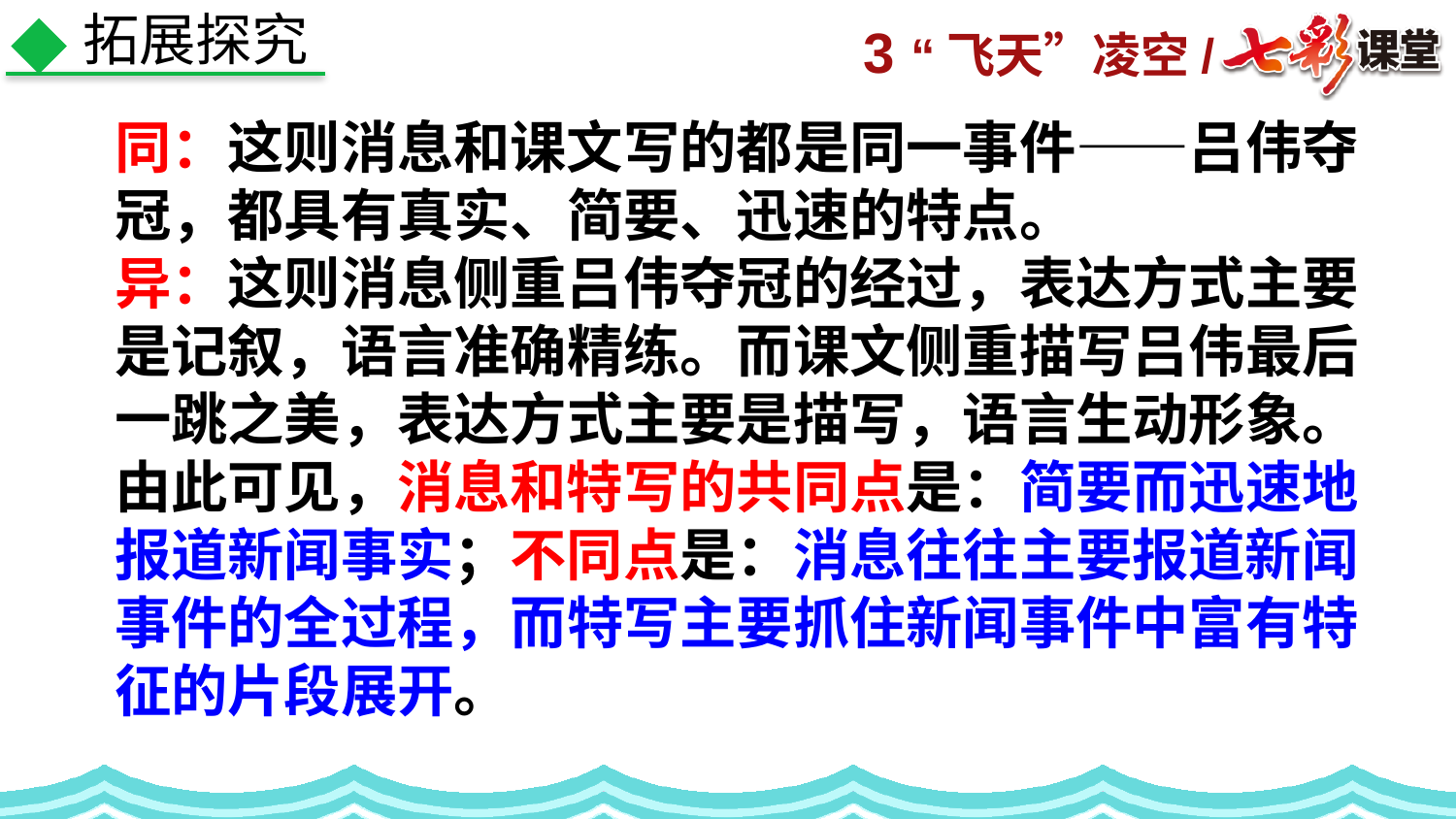

拓展探究

同：这则消息和课文写的都是同一事件——吕伟夺冠，都具有真实、简要、迅速的特点。
异：这则消息侧重吕伟夺冠的经过，表达方式主要是记叙，语言准确精练。而课文侧重描写吕伟最后一跳之美，表达方式主要是描写，语言生动形象。
由此可见，消息和特写的共同点是：简要而迅速地报道新闻事实；不同点是：消息往往主要报道新闻事件的全过程，而特写主要抓住新闻事件中富有特征的片段展开。